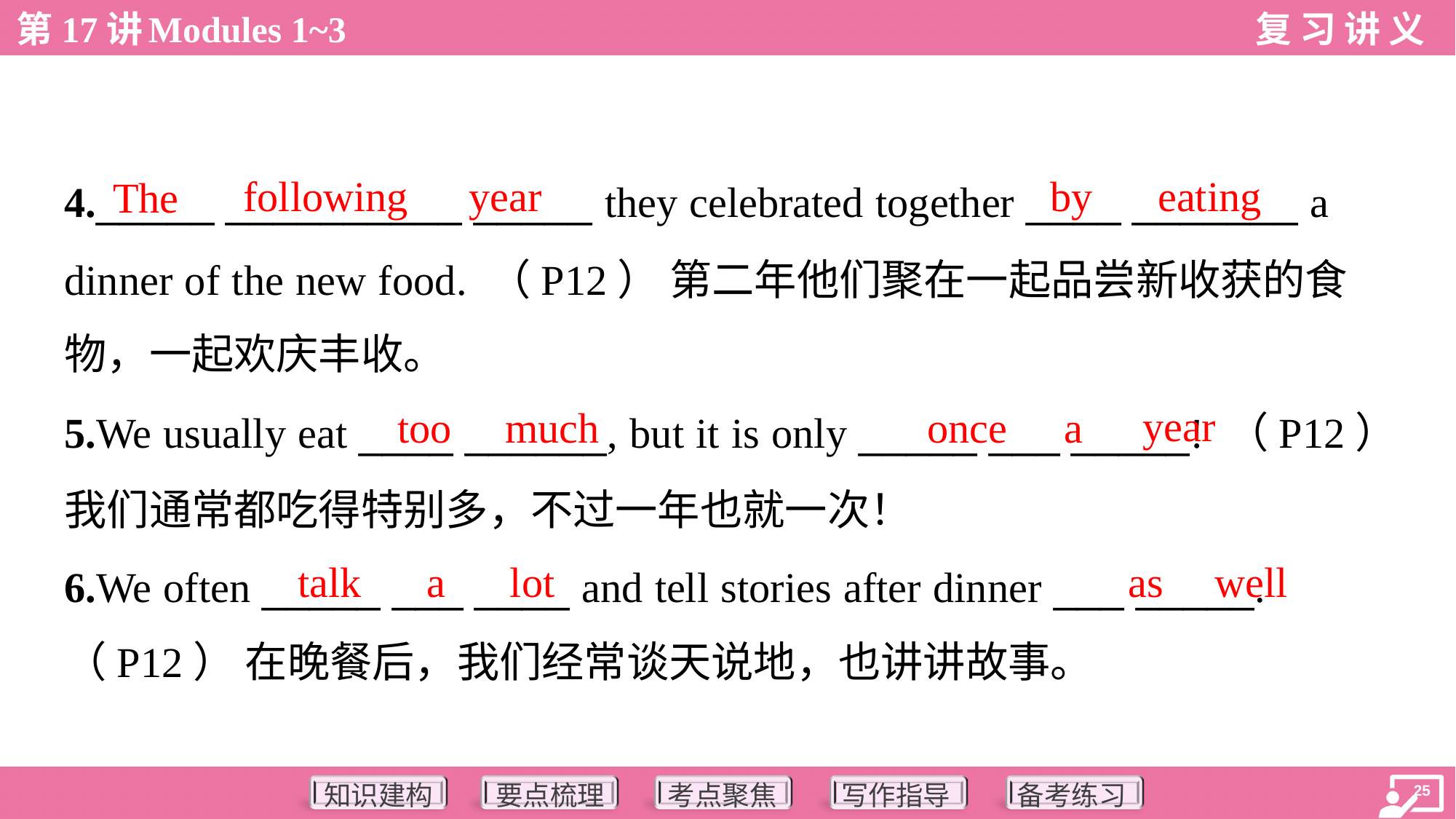

following
year
by
eating
The
4._____ __________ _____ they celebrated together ____ _______ a
dinner of the new food. （P12） 第二年他们聚在一起品尝新收获的食
物，一起欢庆丰收。
year
too
much
once
a
5.We usually eat ____ ______, but it is only _____ ___ _____! （P12）
我们通常都吃得特别多，不过一年也就一次！
6.We often _____ ___ ____ and tell stories after dinner ___ _____.
（P12） 在晚餐后，我们经常谈天说地，也讲讲故事。
talk
a
lot
as
well